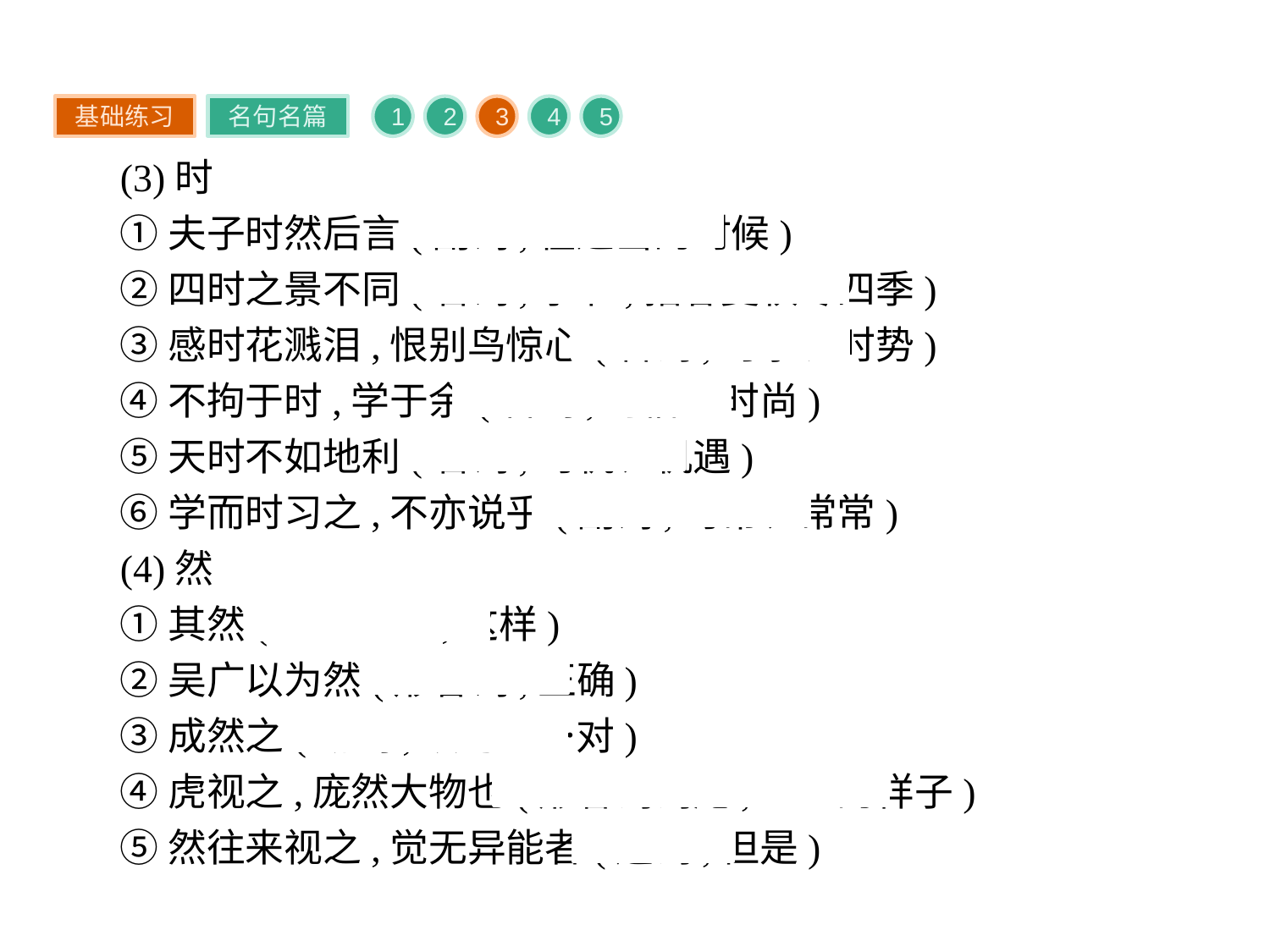

基础练习
名句名篇
1
2
3
4
5
(3)时
①夫子时然后言(副词,在适当的时候)
②四时之景不同(名词,季节,指春夏秋冬四季)
③感时花溅泪,恨别鸟惊心(名词,时事、时势)
④不拘于时,学于余(名词,时俗、时尚)
⑤天时不如地利(名词,时机、机遇)
⑥学而时习之,不亦说乎(副词,时常、常常)
(4)然
①其然(指示代词,这样)
②吴广以为然(形容词,正确)
③成然之(动词,认为……对)
④虎视之,庞然大物也(形容词词尾,……的样子)
⑤然往来视之,觉无异能者(连词,但是)